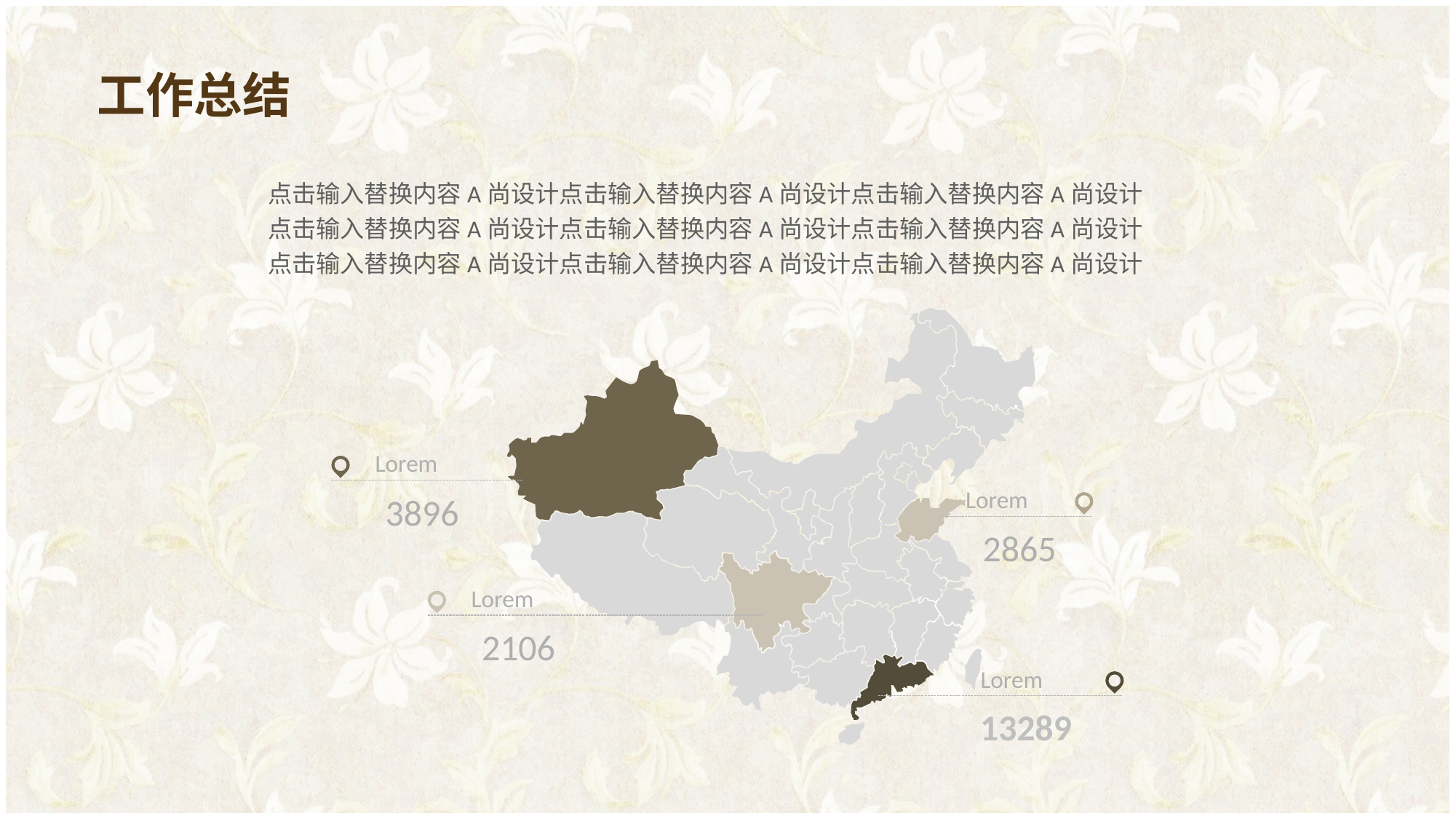

工作总结
点击输入替换内容A尚设计点击输入替换内容A尚设计点击输入替换内容A尚设计
点击输入替换内容A尚设计点击输入替换内容A尚设计点击输入替换内容A尚设计
点击输入替换内容A尚设计点击输入替换内容A尚设计点击输入替换内容A尚设计

Lorem

Lorem
3896

2865

Lorem

2106

Lorem

13289